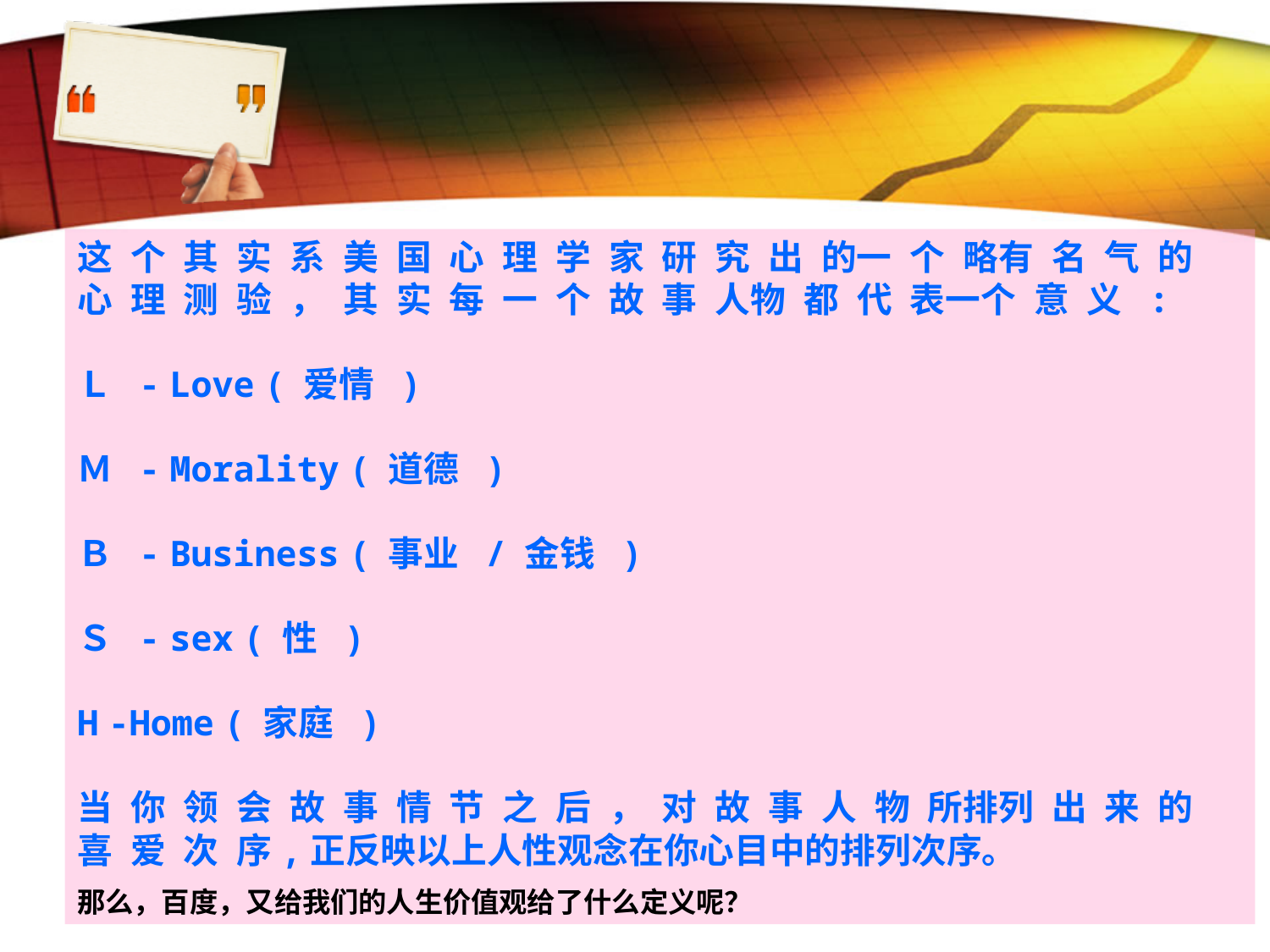

这 个 其 实 系 美 国 心 理 学 家 研 究 出 的一 个 略有 名 气 的 心 理 测 验 ， 其 实 每 一 个 故 事 人物 都 代 表一个 意 义 :  
Ｌ - Love ( 爱情 )  
Ｍ - Morality ( 道德 )  
Ｂ - Business ( 事业 / 金钱 )  
Ｓ - sex ( 性 )  
H -Home ( 家庭 )  
当 你 领 会 故 事 情 节 之 后 ， 对 故 事 人 物 所排列 出 来 的 喜 爱 次 序,正反映以上人性观念在你心目中的排列次序。
那么，百度，又给我们的人生价值观给了什么定义呢？